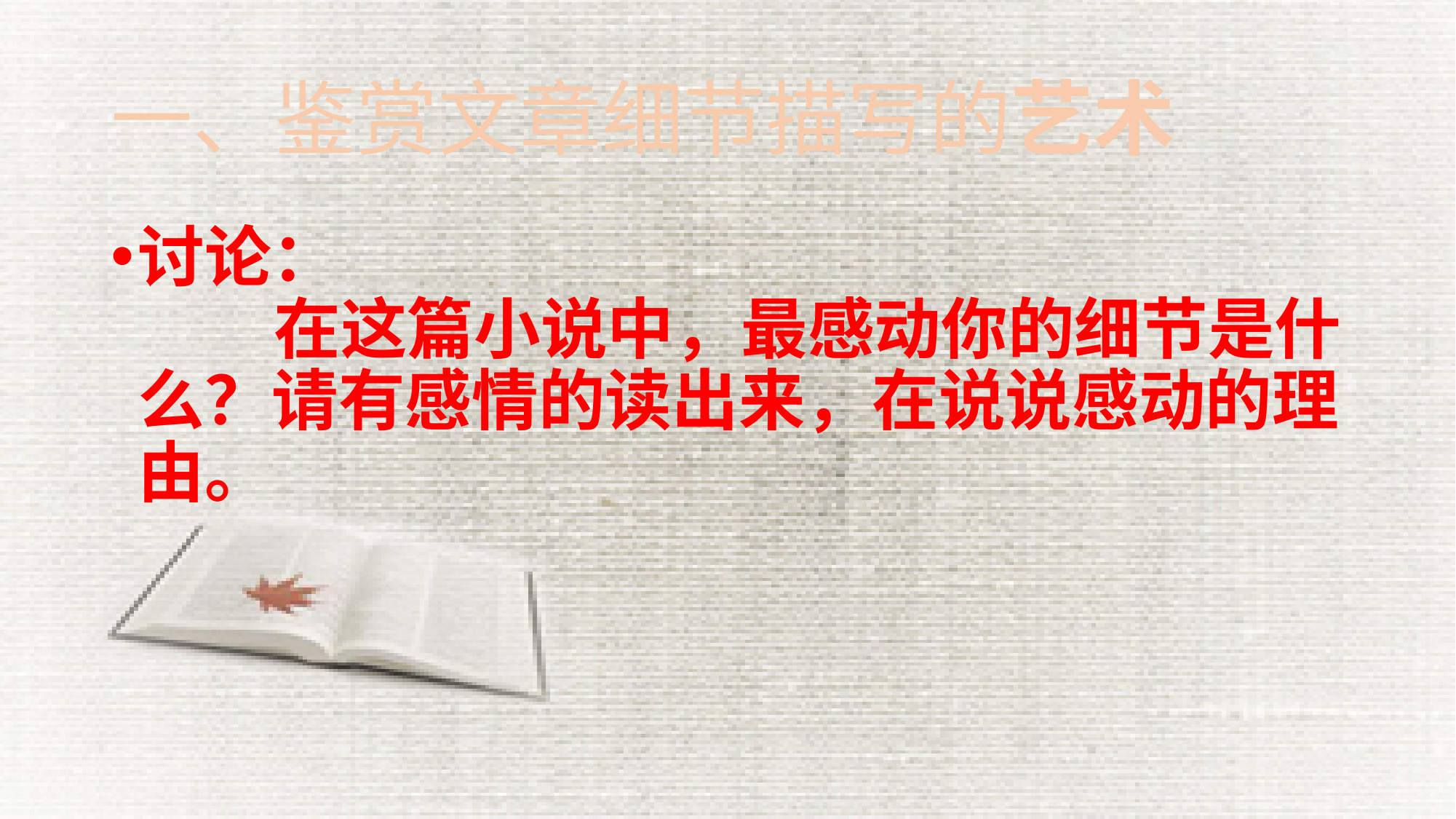

# 一、鉴赏文章细节描写的艺术
讨论：
         在这篇小说中，最感动你的细节是什么？请有感情的读出来，在说说感动的理由。